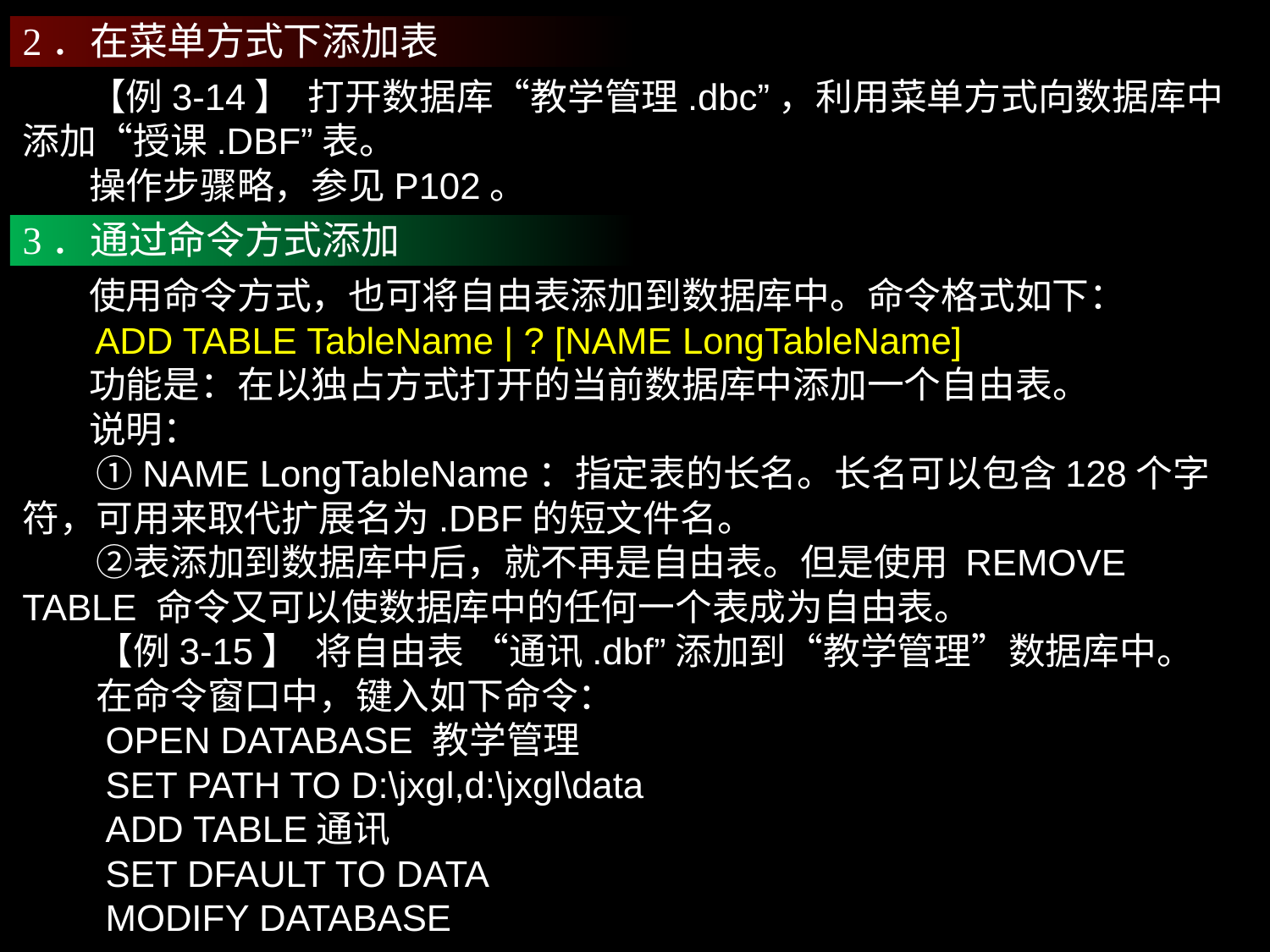

2．在菜单方式下添加表
       【例3-14】  打开数据库“教学管理.dbc”，利用菜单方式向数据库中添加“授课.DBF”表。
       操作步骤略，参见P102。
3．通过命令方式添加
       使用命令方式，也可将自由表添加到数据库中。命令格式如下：
       ADD TABLE TableName | ? [NAME LongTableName]
       功能是：在以独占方式打开的当前数据库中添加一个自由表。
       说明：
　　①NAME LongTableName：指定表的长名。长名可以包含128个字符，可用来取代扩展名为.DBF的短文件名。
　　②表添加到数据库中后，就不再是自由表。但是使用 REMOVE TABLE 命令又可以使数据库中的任何一个表成为自由表。
　　【例3-15】  将自由表 “通讯.dbf”添加到“教学管理”数据库中。
　　在命令窗口中，键入如下命令：
　　OPEN DATABASE 教学管理
　　SET PATH TO D:\jxgl,d:\jxgl\data
　　ADD TABLE通讯
　　SET DFAULT TO DATA
　　MODIFY DATABASE